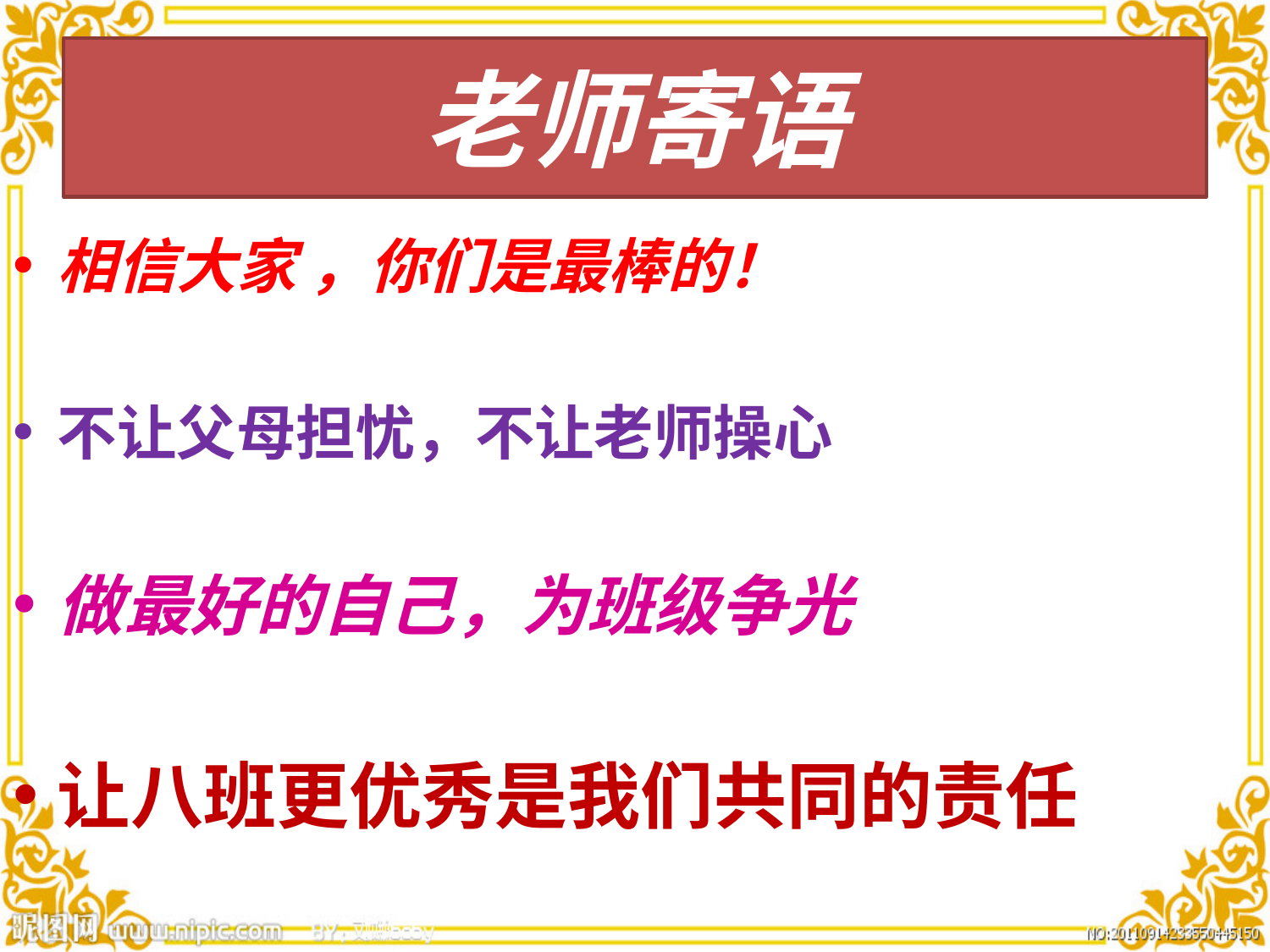

# 老师寄语
相信大家 ，你们是最棒的！

不让父母担忧，不让老师操心

做最好的自己，为班级争光

让八班更优秀是我们共同的责任